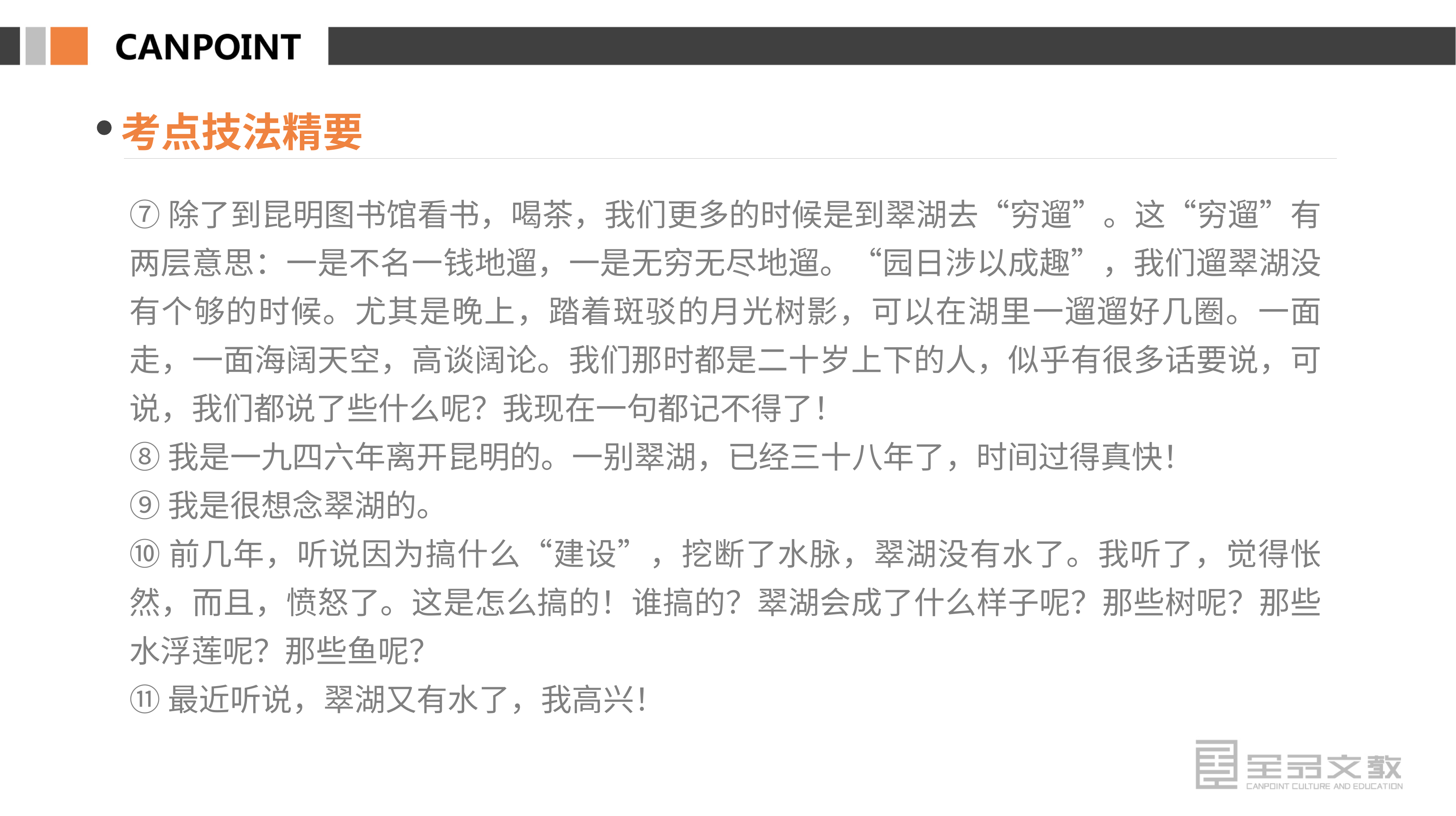

考点技法精要

⑦除了到昆明图书馆看书，喝茶，我们更多的时候是到翠湖去“穷遛”。这“穷遛”有两层意思：一是不名一钱地遛，一是无穷无尽地遛。“园日涉以成趣”，我们遛翠湖没有个够的时候。尤其是晚上，踏着斑驳的月光树影，可以在湖里一遛遛好几圈。一面走，一面海阔天空，高谈阔论。我们那时都是二十岁上下的人，似乎有很多话要说，可说，我们都说了些什么呢？我现在一句都记不得了！
⑧我是一九四六年离开昆明的。一别翠湖，已经三十八年了，时间过得真快！
⑨我是很想念翠湖的。
⑩前几年，听说因为搞什么“建设”，挖断了水脉，翠湖没有水了。我听了，觉得怅然，而且，愤怒了。这是怎么搞的！谁搞的？翠湖会成了什么样子呢？那些树呢？那些水浮莲呢？那些鱼呢？
⑪最近听说，翠湖又有水了，我高兴！